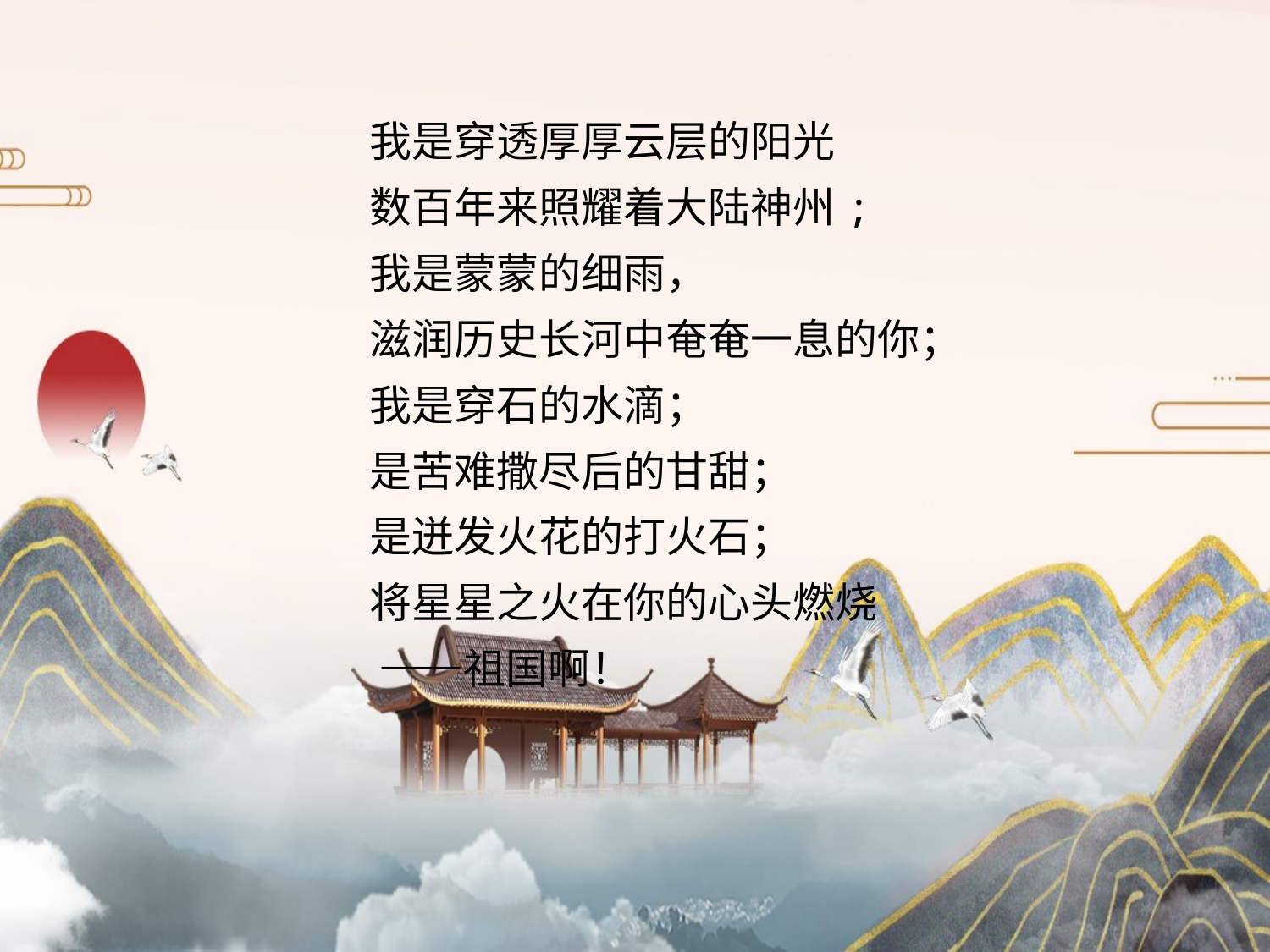

我是穿透厚厚云层的阳光
数百年来照耀着大陆神州;
我是蒙蒙的细雨，
滋润历史长河中奄奄一息的你；
我是穿石的水滴；
是苦难撒尽后的甘甜；
是迸发火花的打火石；
将星星之火在你的心头燃烧
 ——祖国啊！